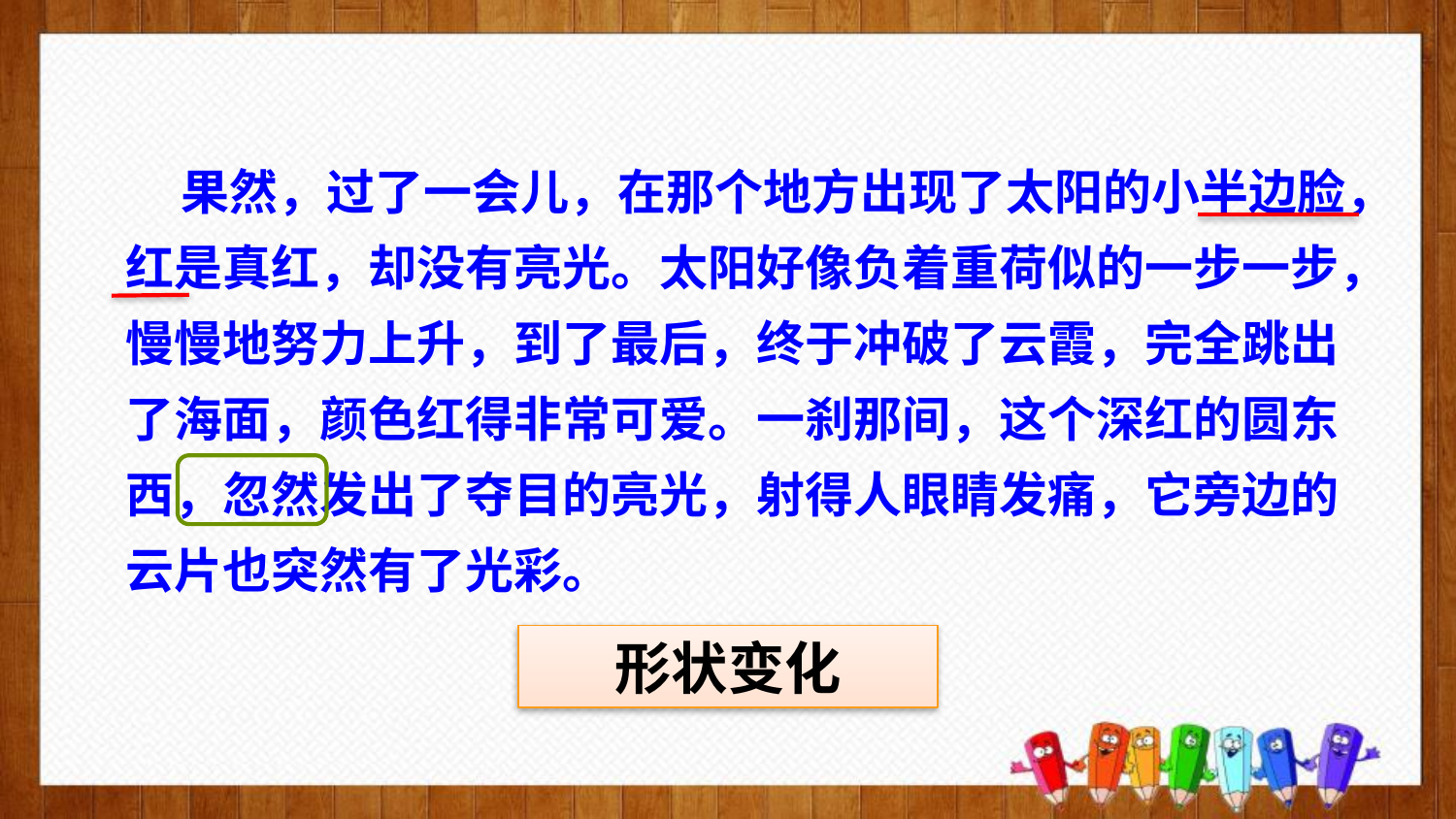

果然，过了一会儿，在那个地方出现了太阳的小半边脸，红是真红，却没有亮光。太阳好像负着重荷似的一步一步，慢慢地努力上升，到了最后，终于冲破了云霞，完全跳出了海面，颜色红得非常可爱。一刹那间，这个深红的圆东西，忽然发出了夺目的亮光，射得人眼睛发痛，它旁边的云片也突然有了光彩。

形状变化